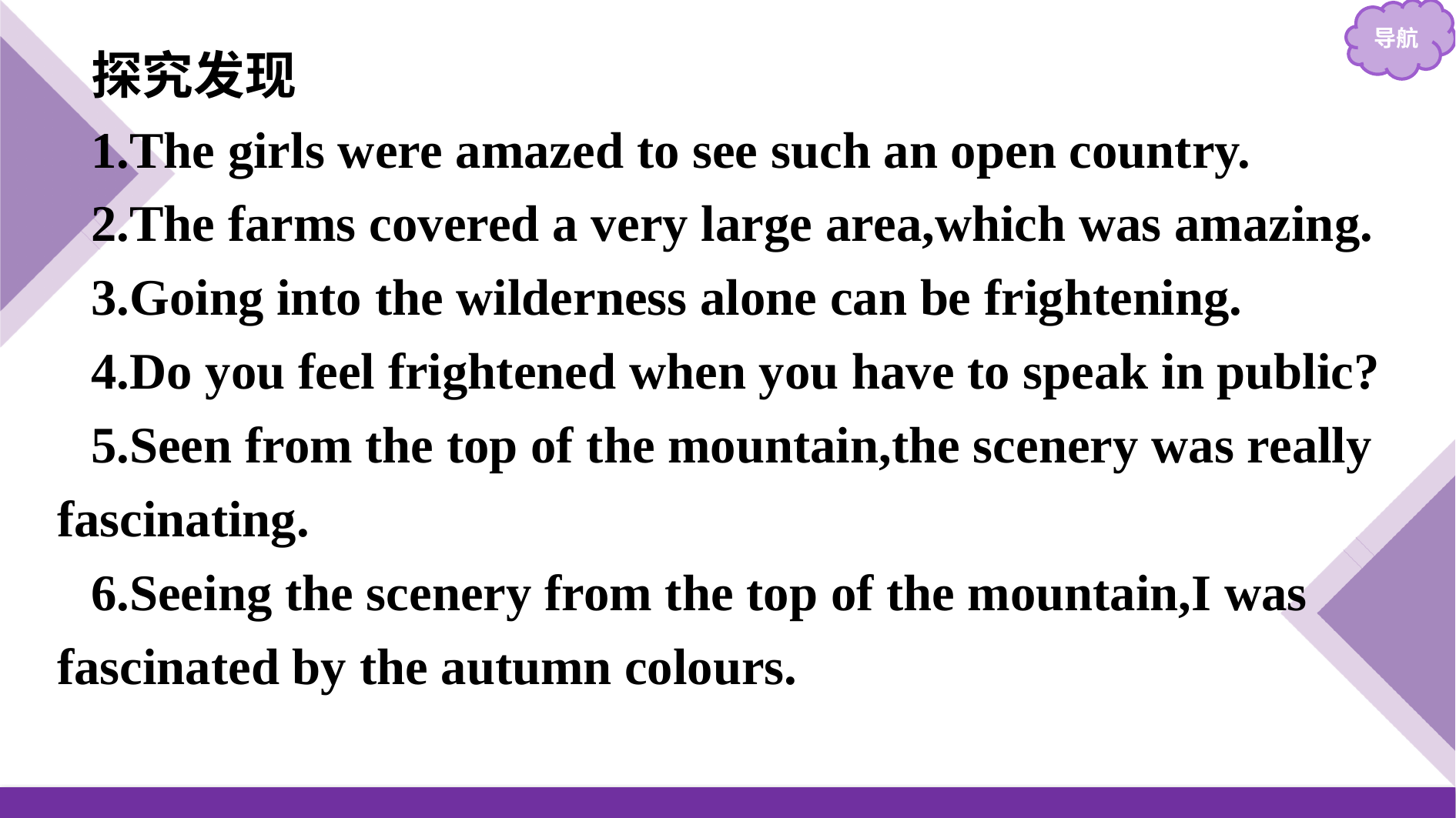

探究发现
1.The girls were amazed to see such an open country.
2.The farms covered a very large area,which was amazing.
3.Going into the wilderness alone can be frightening.
4.Do you feel frightened when you have to speak in public?
5.Seen from the top of the mountain,the scenery was really fascinating.
6.Seeing the scenery from the top of the mountain,I was fascinated by the autumn colours.